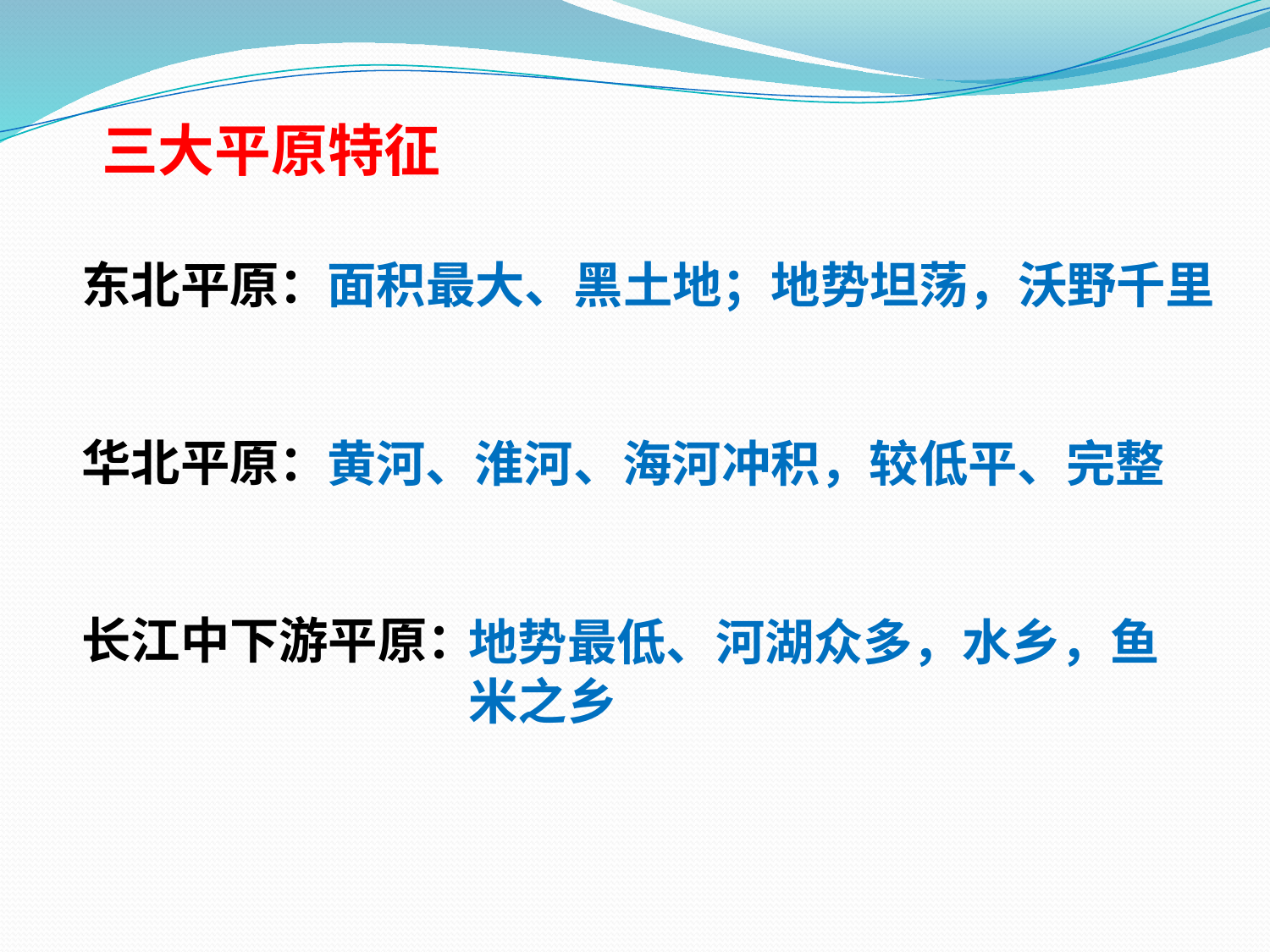

三大平原特征
东北平原：

华北平原：

长江中下游平原：

面积最大、黑土地；地势坦荡，沃野千里
黄河、淮河、海河冲积，较低平、完整
地势最低、河湖众多，水乡，鱼米之乡